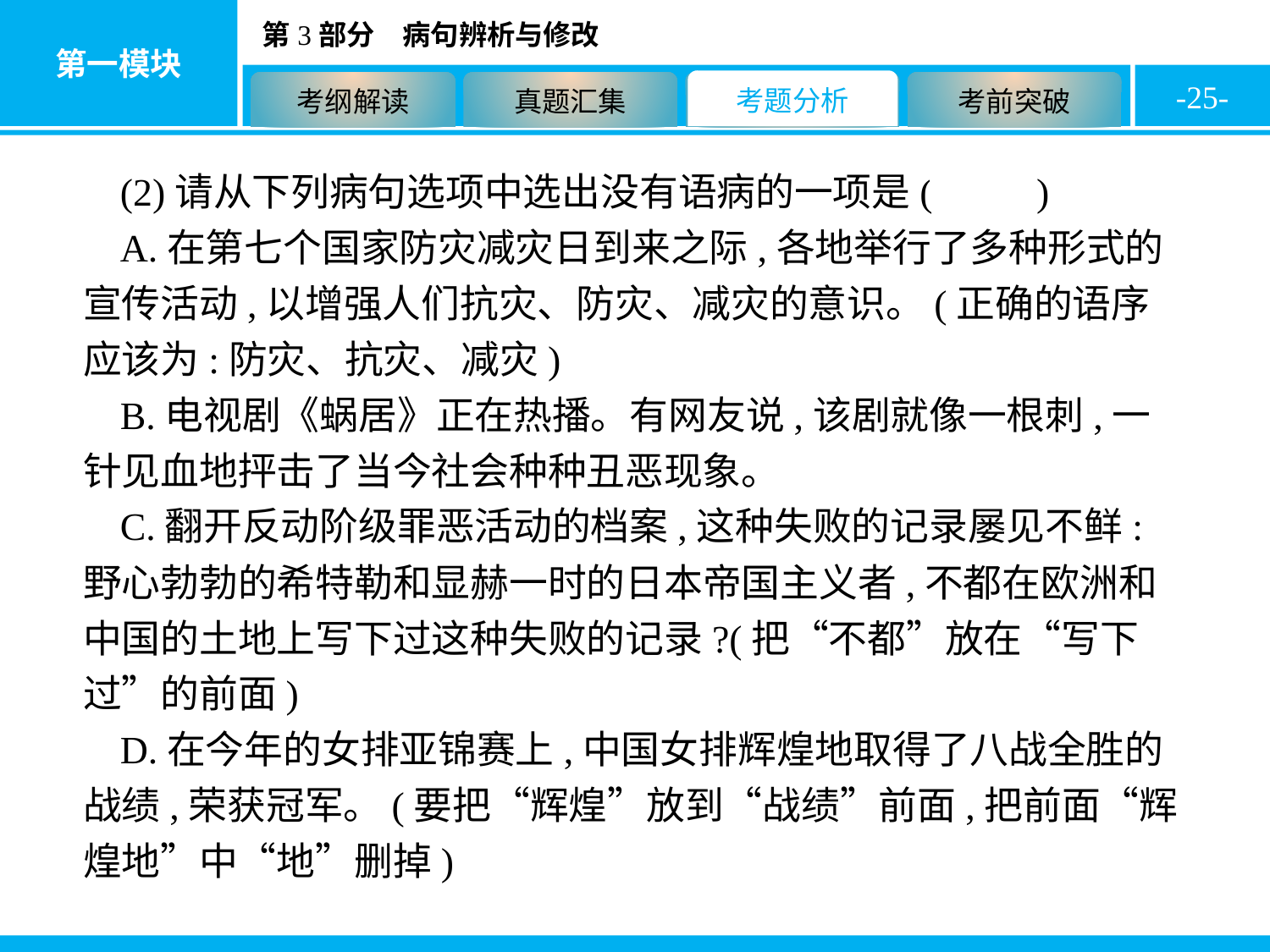

-25-
(2)请从下列病句选项中选出没有语病的一项是(    B    )
A.在第七个国家防灾减灾日到来之际,各地举行了多种形式的宣传活动,以增强人们抗灾、防灾、减灾的意识。(正确的语序应该为:防灾、抗灾、减灾)
B.电视剧《蜗居》正在热播。有网友说,该剧就像一根刺,一针见血地抨击了当今社会种种丑恶现象。
C.翻开反动阶级罪恶活动的档案,这种失败的记录屡见不鲜:野心勃勃的希特勒和显赫一时的日本帝国主义者,不都在欧洲和中国的土地上写下过这种失败的记录?(把“不都”放在“写下过”的前面)
D.在今年的女排亚锦赛上,中国女排辉煌地取得了八战全胜的战绩,荣获冠军。(要把“辉煌”放到“战绩”前面,把前面“辉煌地”中“地”删掉)